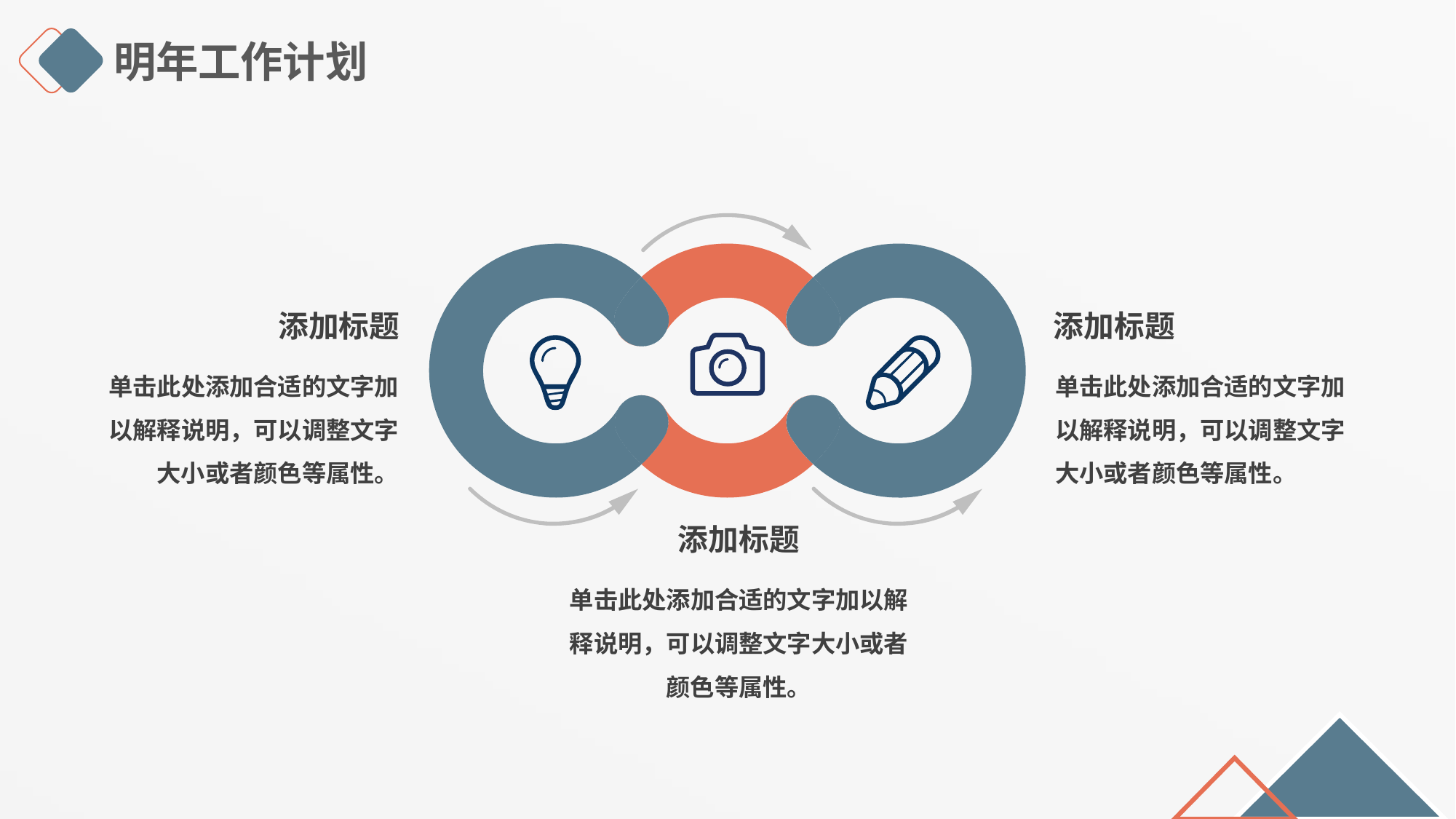

明年工作计划

添加标题
单击此处添加合适的文字加以解释说明，可以调整文字大小或者颜色等属性。
添加标题
单击此处添加合适的文字加以解释说明，可以调整文字大小或者颜色等属性。
添加标题
单击此处添加合适的文字加以解释说明，可以调整文字大小或者颜色等属性。